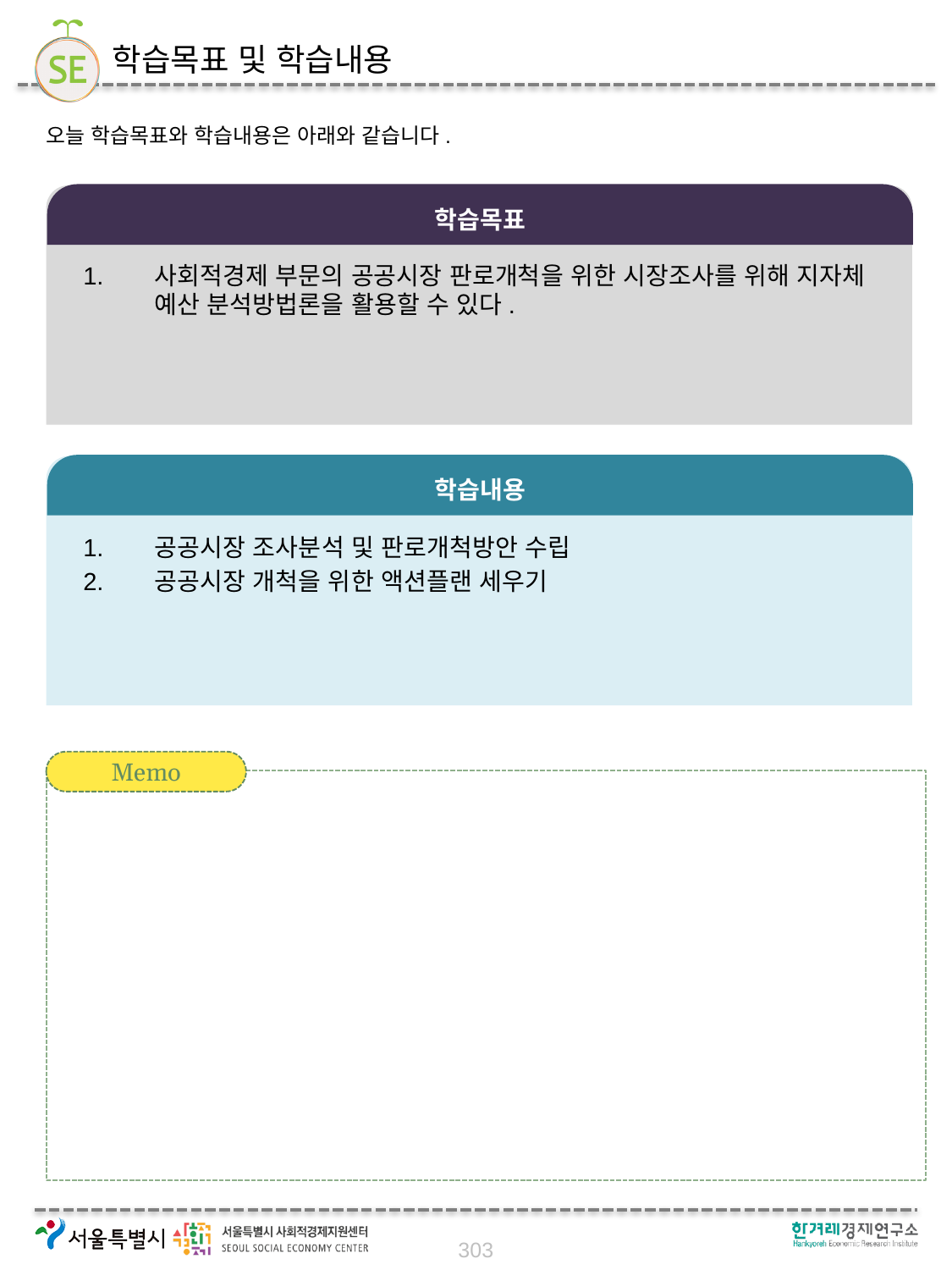

# 학습목표 및 학습내용
오늘 학습목표와 학습내용은 아래와 같습니다.
학습목표

사회적경제 부문의 공공시장 판로개척을 위한 시장조사를 위해 지자체 예산 분석방법론을 활용할 수 있다.

학습내용

공공시장 조사분석 및 판로개척방안 수립
공공시장 개척을 위한 액션플랜 세우기
Memo

303